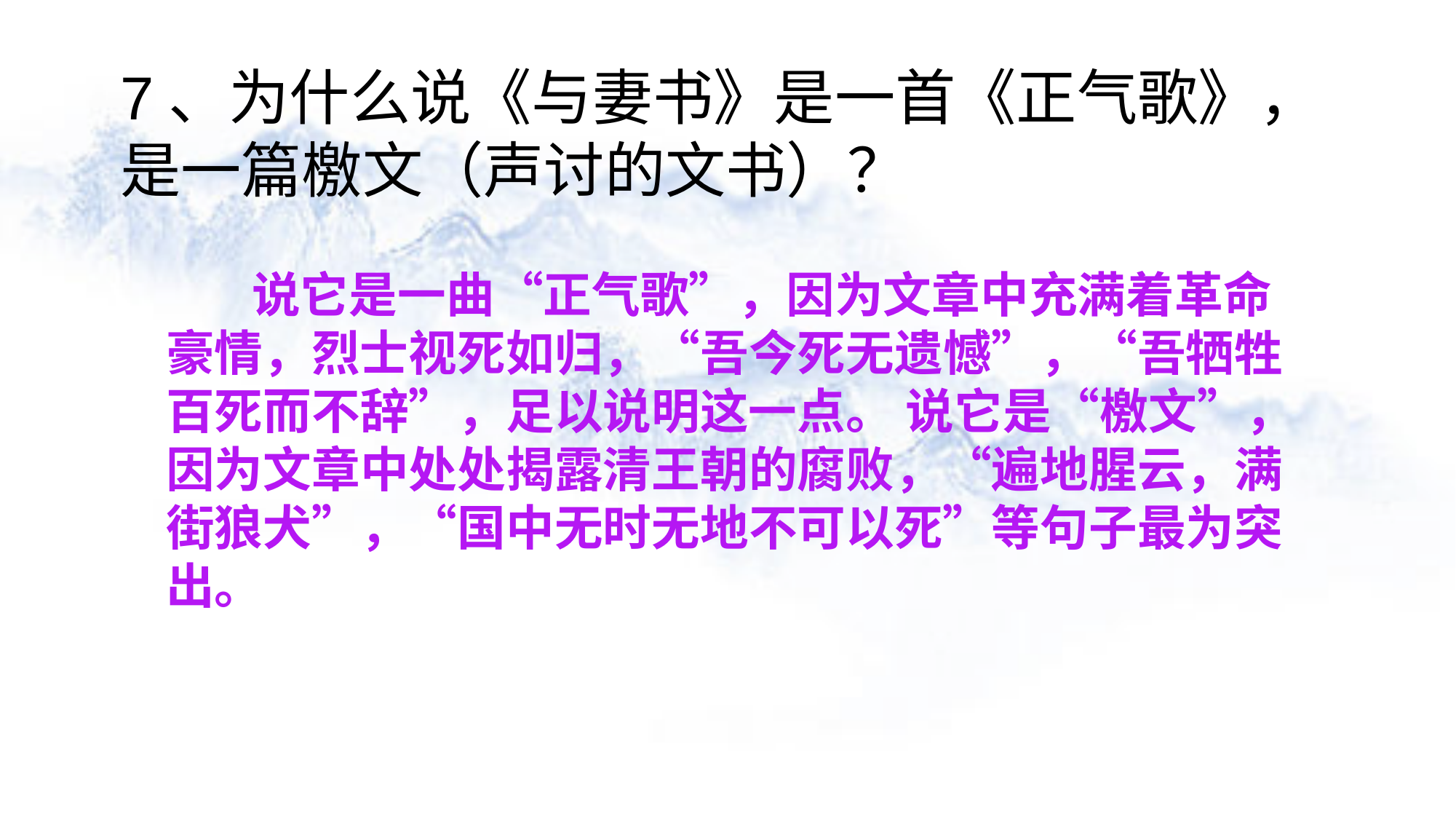

7、为什么说《与妻书》是一首《正气歌》，是一篇檄文（声讨的文书）？
说它是一曲“正气歌”，因为文章中充满着革命豪情，烈士视死如归，“吾今死无遗憾”，“吾牺牲百死而不辞”，足以说明这一点。 说它是“檄文”，因为文章中处处揭露清王朝的腐败，“遍地腥云，满街狼犬”，“国中无时无地不可以死”等句子最为突出。